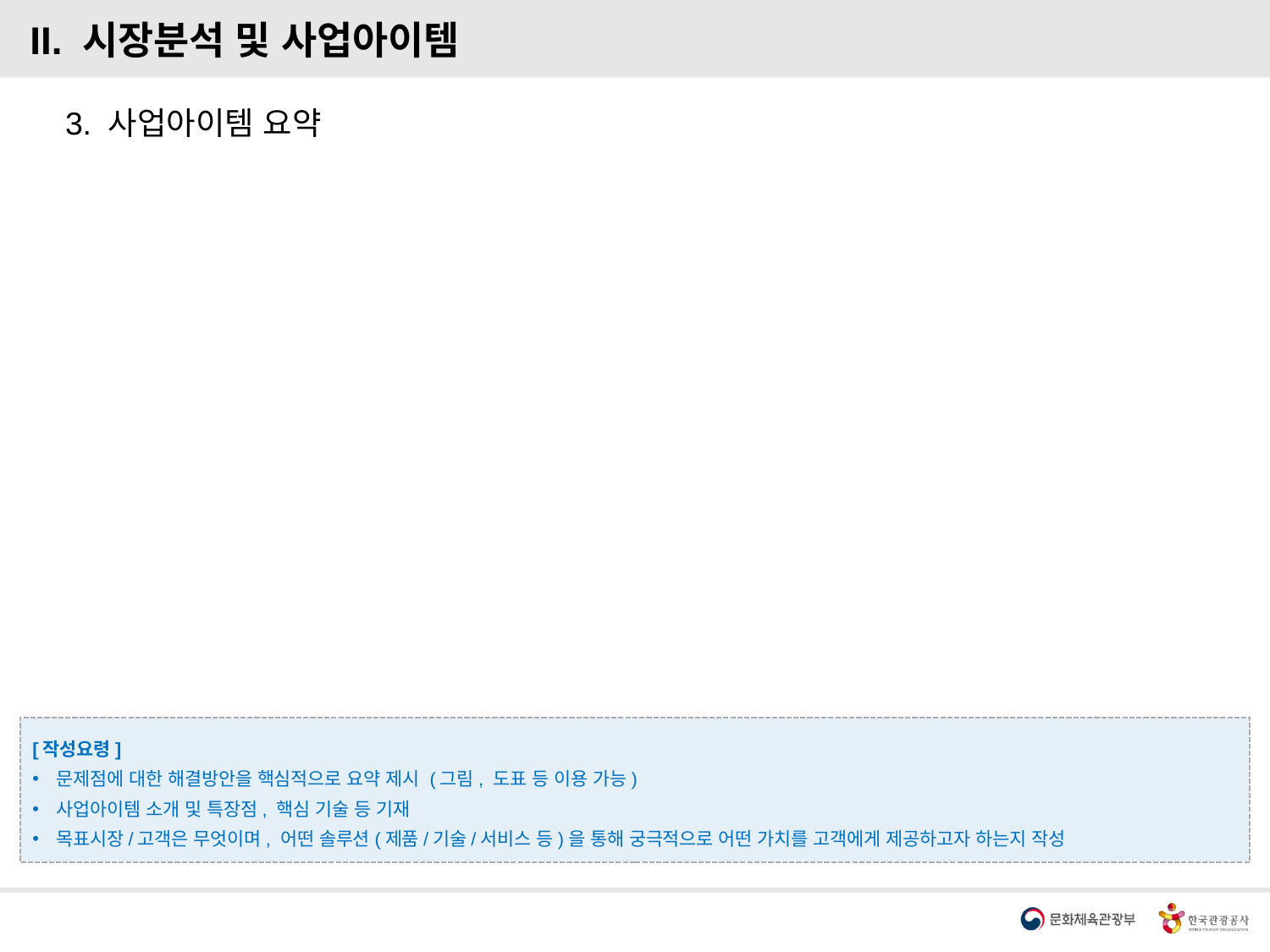

II. 시장분석 및 사업아이템
3. 사업아이템 요약
[작성요령]
문제점에 대한 해결방안을 핵심적으로 요약 제시 (그림, 도표 등 이용 가능)
사업아이템 소개 및 특장점, 핵심 기술 등 기재
목표시장/고객은 무엇이며, 어떤 솔루션(제품/기술/서비스 등)을 통해 궁극적으로 어떤 가치를 고객에게 제공하고자 하는지 작성